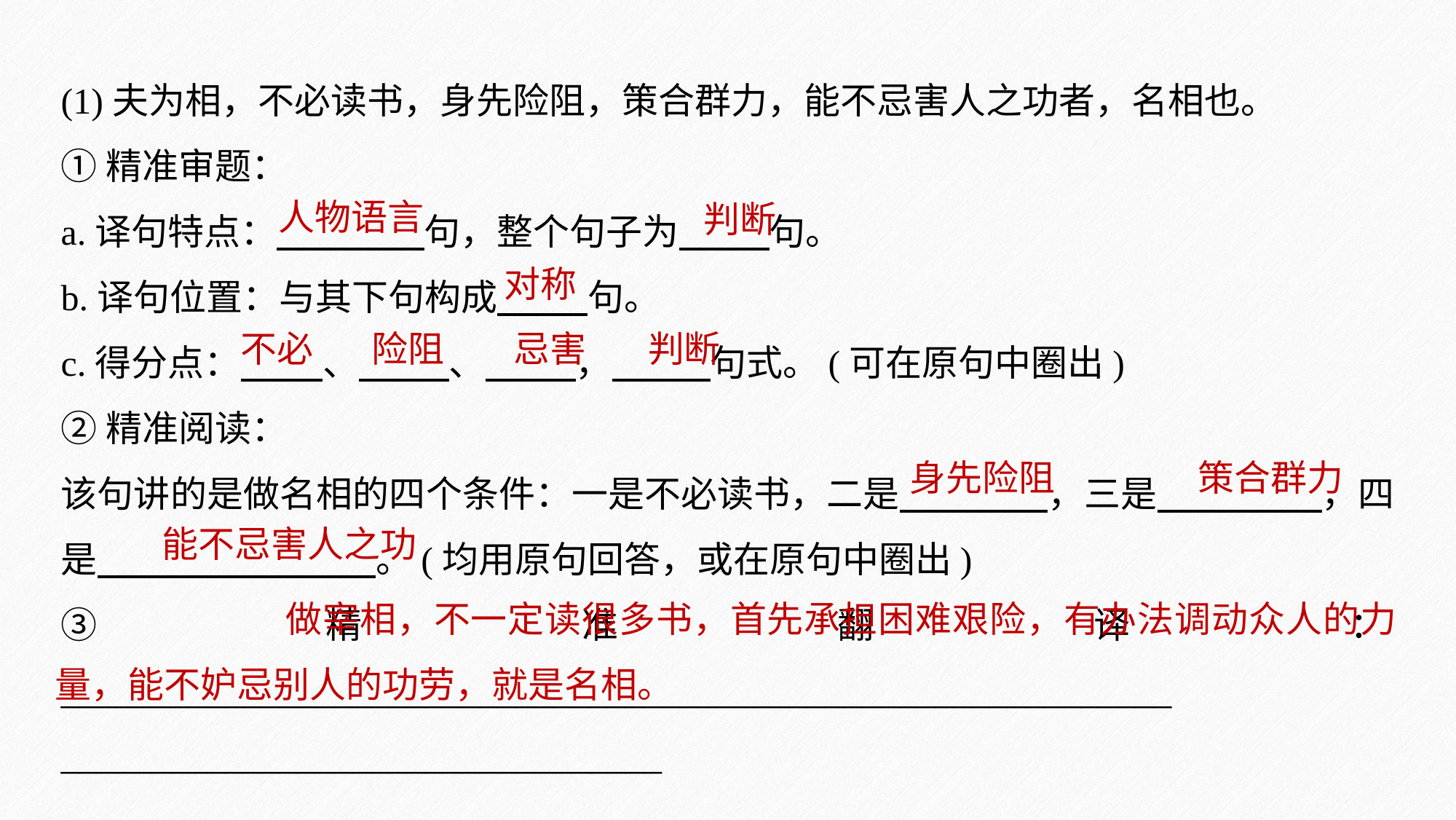

(1)夫为相，不必读书，身先险阻，策合群力，能不忌害人之功者，名相也。
①精准审题：
a.译句特点：                  句，整个句子为           句。
b.译句位置：与其下句构成           句。
c.得分点：          、           、           ，            句式。(可在原句中圈出)
②精准阅读：
该句讲的是做名相的四个条件：一是不必读书，二是                  ，三是                    ，四是                                  。(均用原句回答，或在原句中圈出)
③精准翻译：_____________________________________________________________
_________________________________
人物语言
判断
对称
不必
险阻
忌害
判断
身先险阻
策合群力
能不忌害人之功
                         做宰相，不一定读很多书，首先承担困难艰险，有办法调动众人的力量，能不妒忌别人的功劳，就是名相。